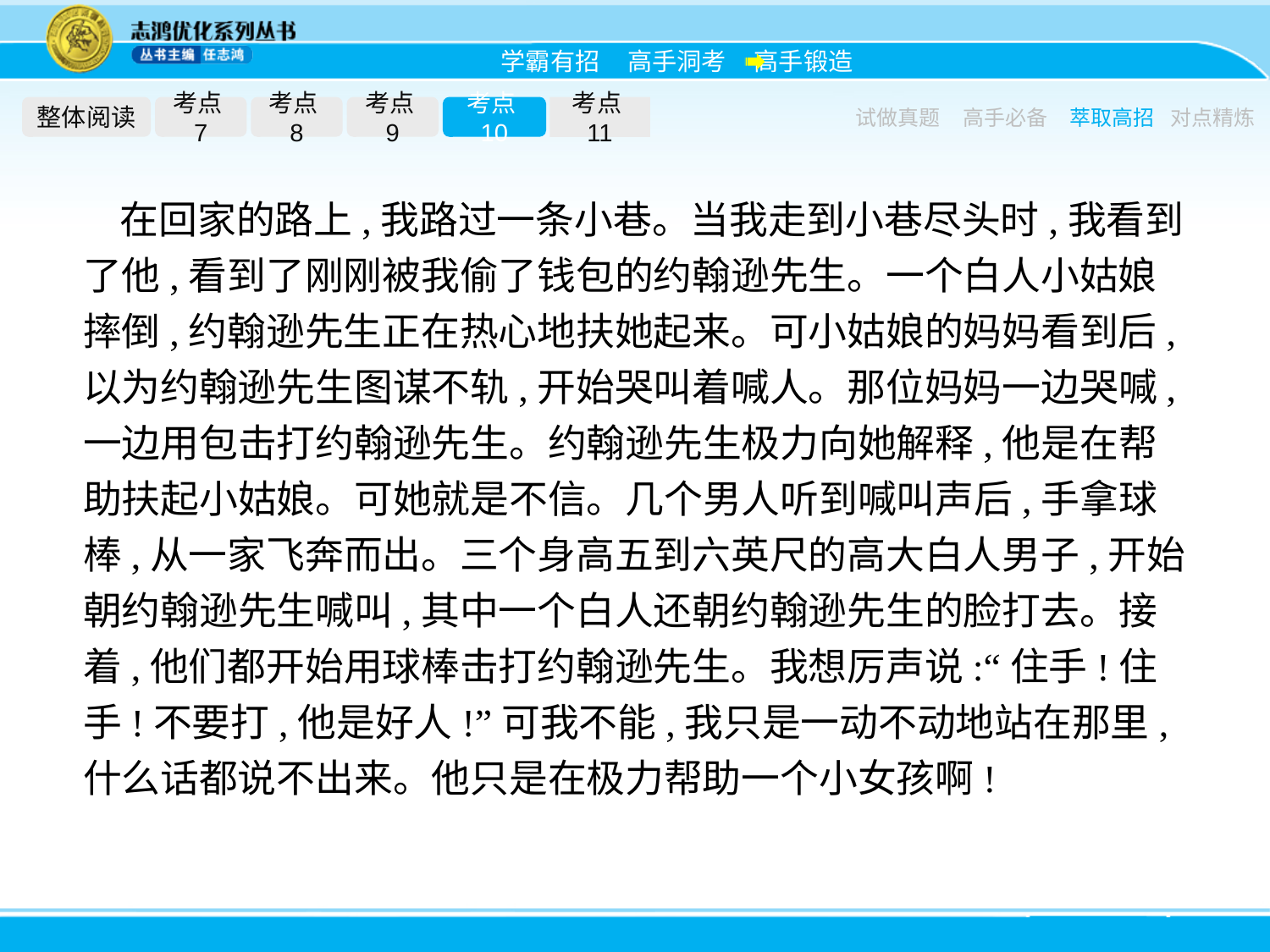

整体阅读
考点7
考点8
考点9
考点10
考点11
试做真题
高手必备
萃取高招
对点精炼
在回家的路上,我路过一条小巷。当我走到小巷尽头时,我看到了他,看到了刚刚被我偷了钱包的约翰逊先生。一个白人小姑娘摔倒,约翰逊先生正在热心地扶她起来。可小姑娘的妈妈看到后,以为约翰逊先生图谋不轨,开始哭叫着喊人。那位妈妈一边哭喊,一边用包击打约翰逊先生。约翰逊先生极力向她解释,他是在帮助扶起小姑娘。可她就是不信。几个男人听到喊叫声后,手拿球棒,从一家飞奔而出。三个身高五到六英尺的高大白人男子,开始朝约翰逊先生喊叫,其中一个白人还朝约翰逊先生的脸打去。接着,他们都开始用球棒击打约翰逊先生。我想厉声说:“住手!住手!不要打,他是好人!”可我不能,我只是一动不动地站在那里,什么话都说不出来。他只是在极力帮助一个小女孩啊!